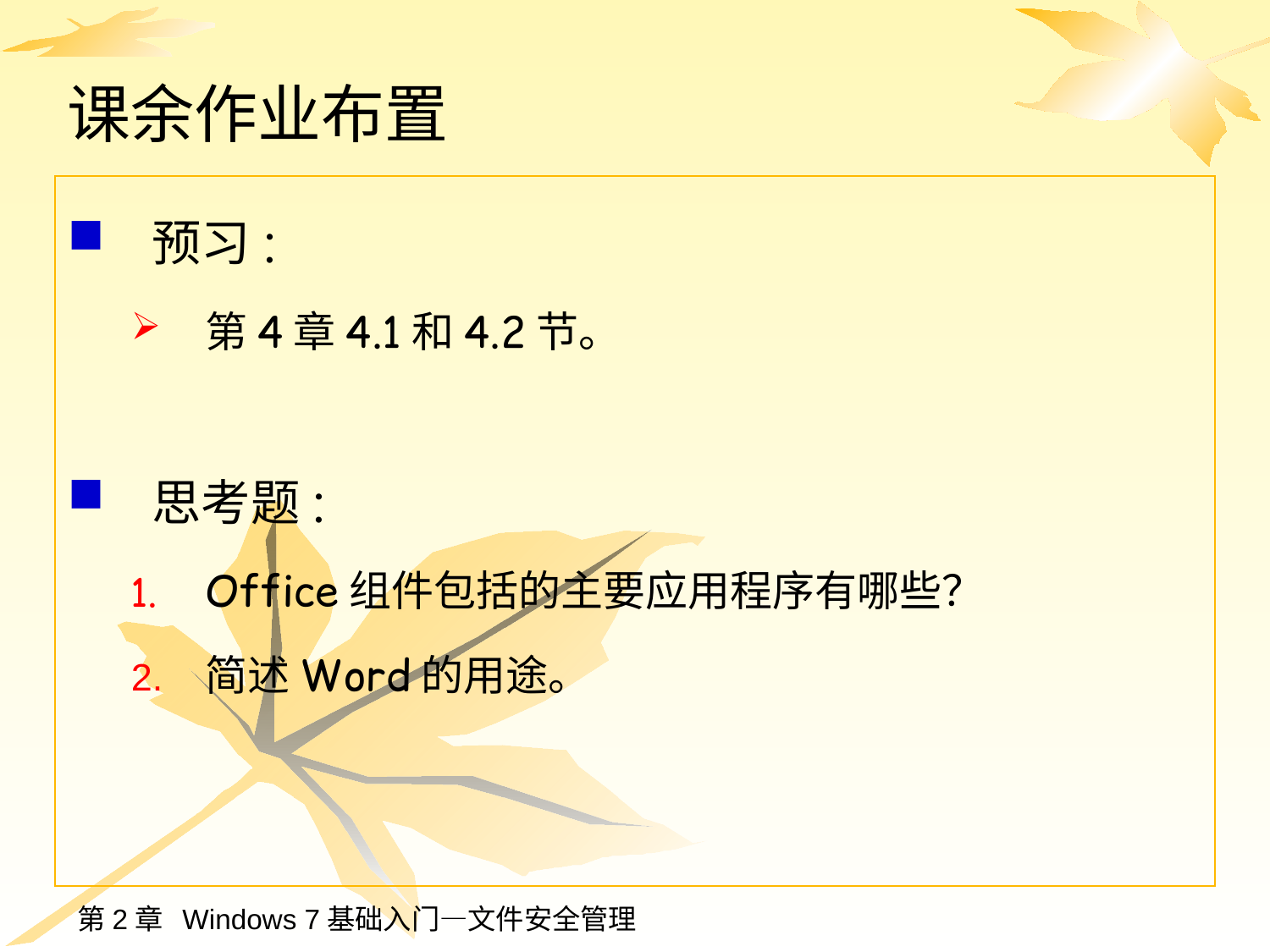

# 课余作业布置
预习:
第4章4.1和4.2节。

思考题:
Office组件包括的主要应用程序有哪些？
简述Word的用途。